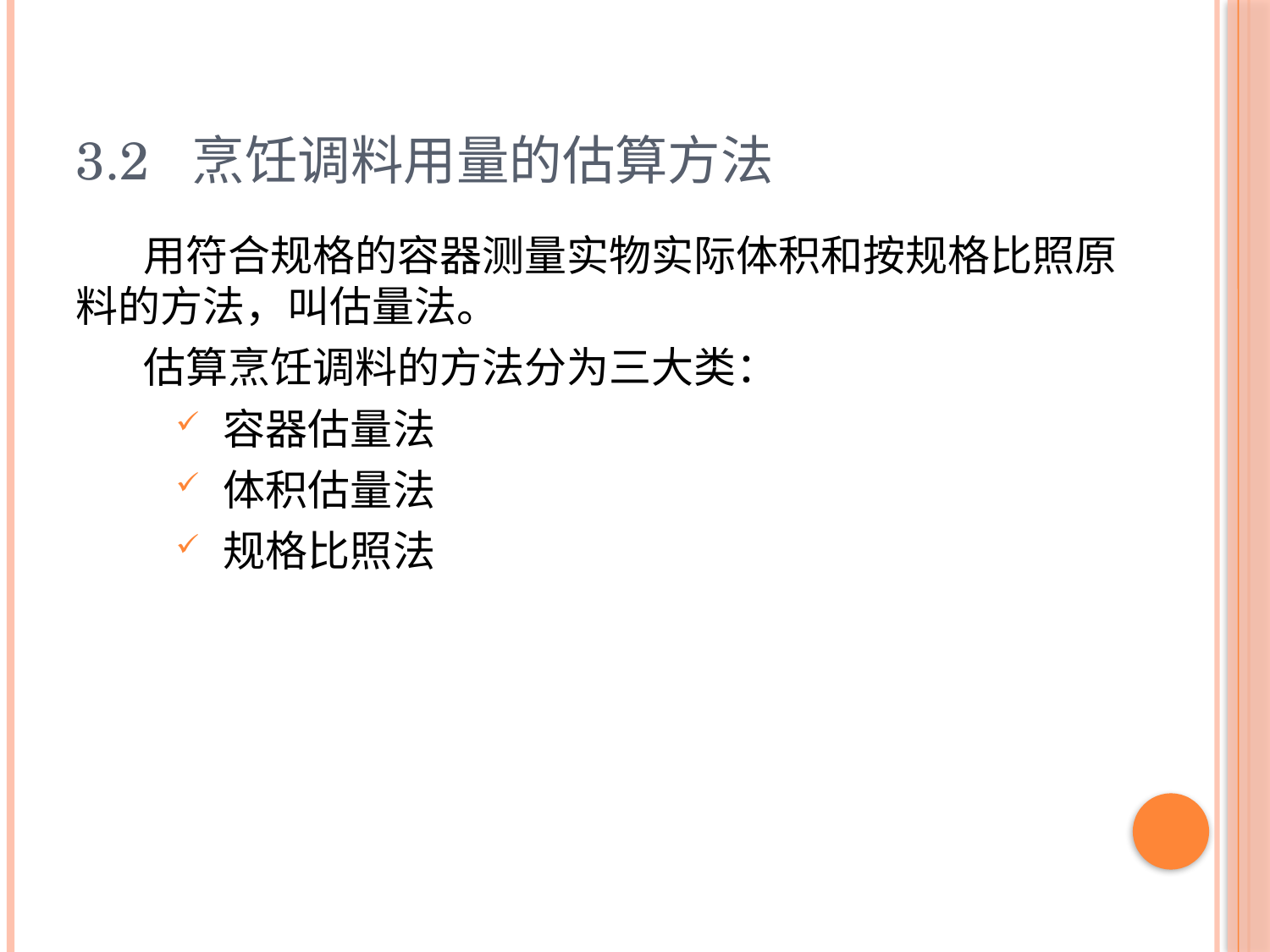

# 3.2  烹饪调料用量的估算方法
      用符合规格的容器测量实物实际体积和按规格比照原料的方法，叫估量法。
      估算烹饪调料的方法分为三大类：
容器估量法
体积估量法
规格比照法